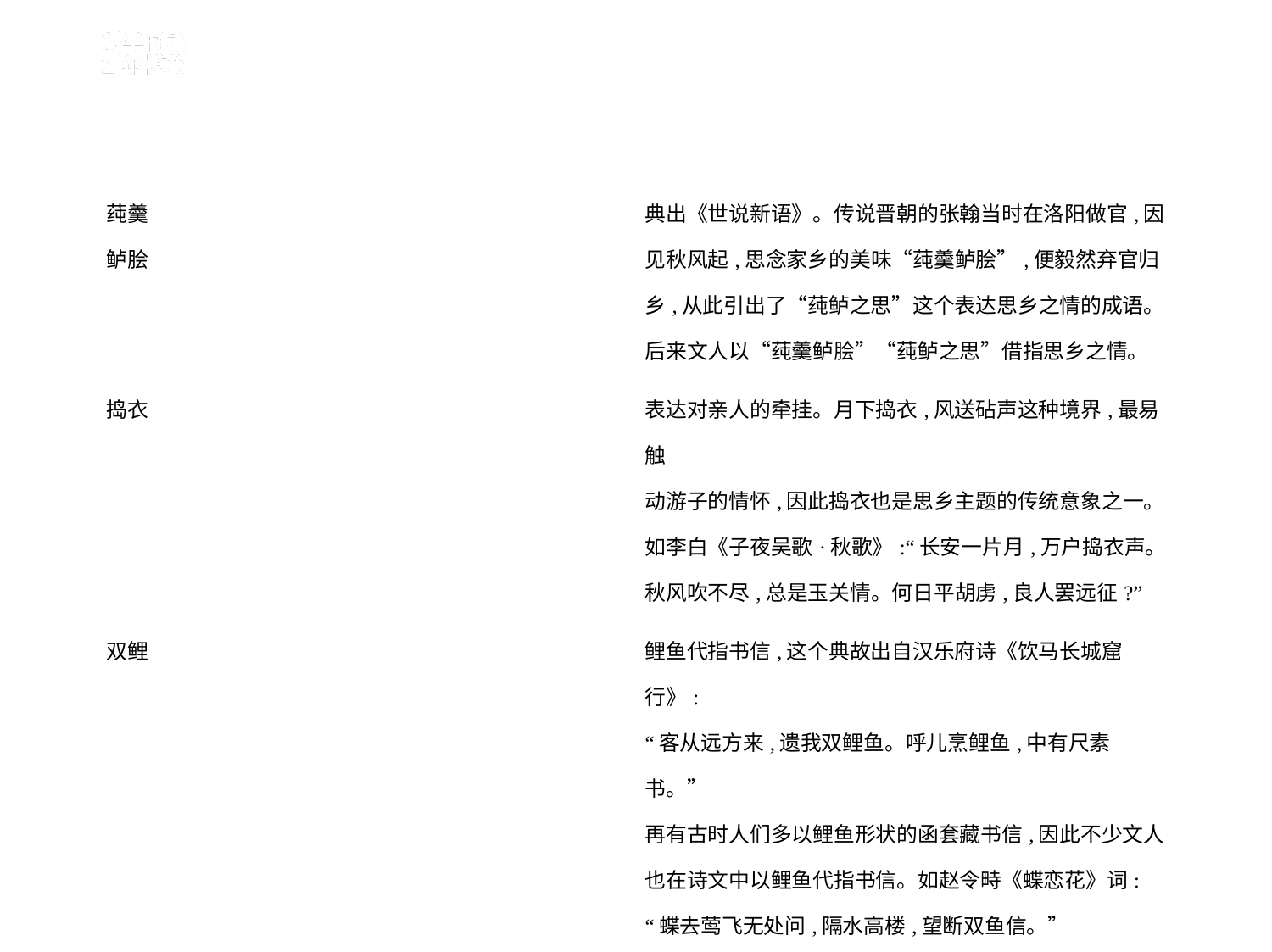

| 莼羹 鲈脍 | 典出《世说新语》。传说晋朝的张翰当时在洛阳做官,因 见秋风起,思念家乡的美味“莼羹鲈脍”,便毅然弃官归 乡,从此引出了“莼鲈之思”这个表达思乡之情的成语。 后来文人以“莼羹鲈脍”“莼鲈之思”借指思乡之情。 |
| --- | --- |
| 捣衣 | 表达对亲人的牵挂。月下捣衣,风送砧声这种境界,最易触 动游子的情怀,因此捣衣也是思乡主题的传统意象之一。 如李白《子夜吴歌·秋歌》:“长安一片月,万户捣衣声。 秋风吹不尽,总是玉关情。何日平胡虏,良人罢远征?” |
| 双鲤 | 鲤鱼代指书信,这个典故出自汉乐府诗《饮马长城窟行》: “客从远方来,遗我双鲤鱼。呼儿烹鲤鱼,中有尺素书。” 再有古时人们多以鲤鱼形状的函套藏书信,因此不少文人 也在诗文中以鲤鱼代指书信。如赵令畤《蝶恋花》词: “蝶去莺飞无处问,隔水高楼,望断双鱼信。” |